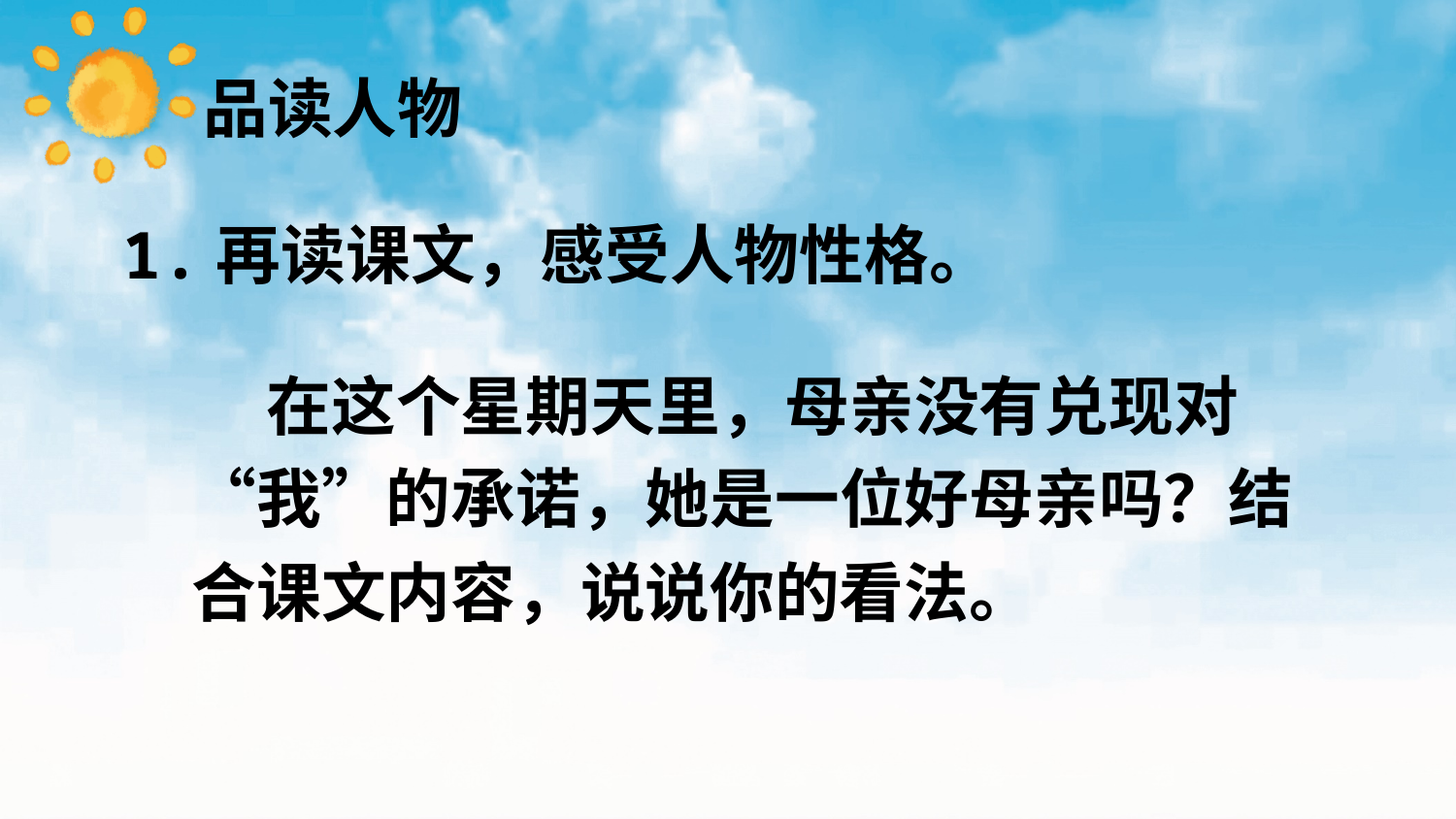

品读人物
1.再读课文，感受人物性格。
    在这个星期天里，母亲没有兑现对“我”的承诺，她是一位好母亲吗？结合课文内容，说说你的看法。